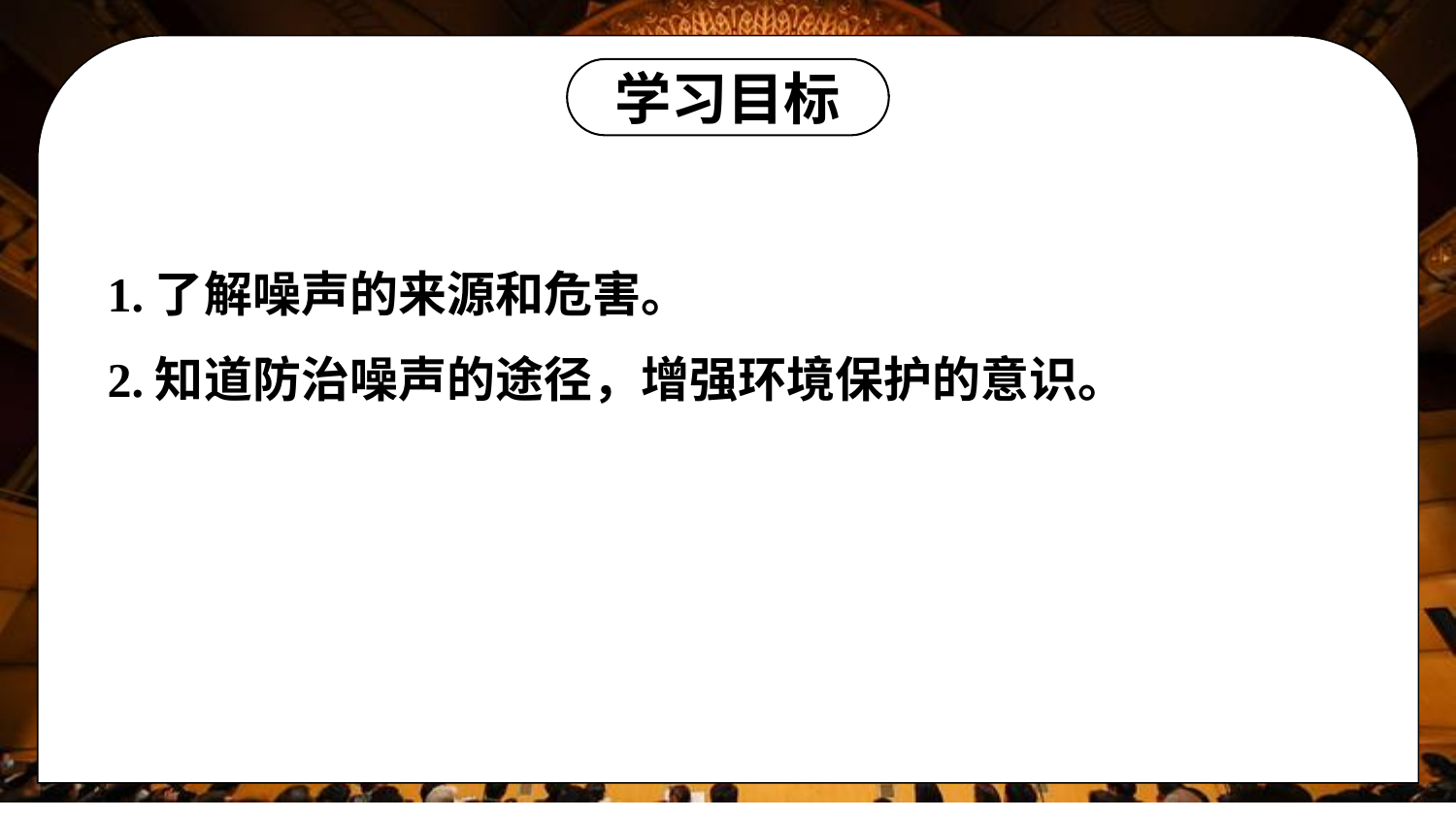

学习目标
1.了解噪声的来源和危害。
2.知道防治噪声的途径，增强环境保护的意识。